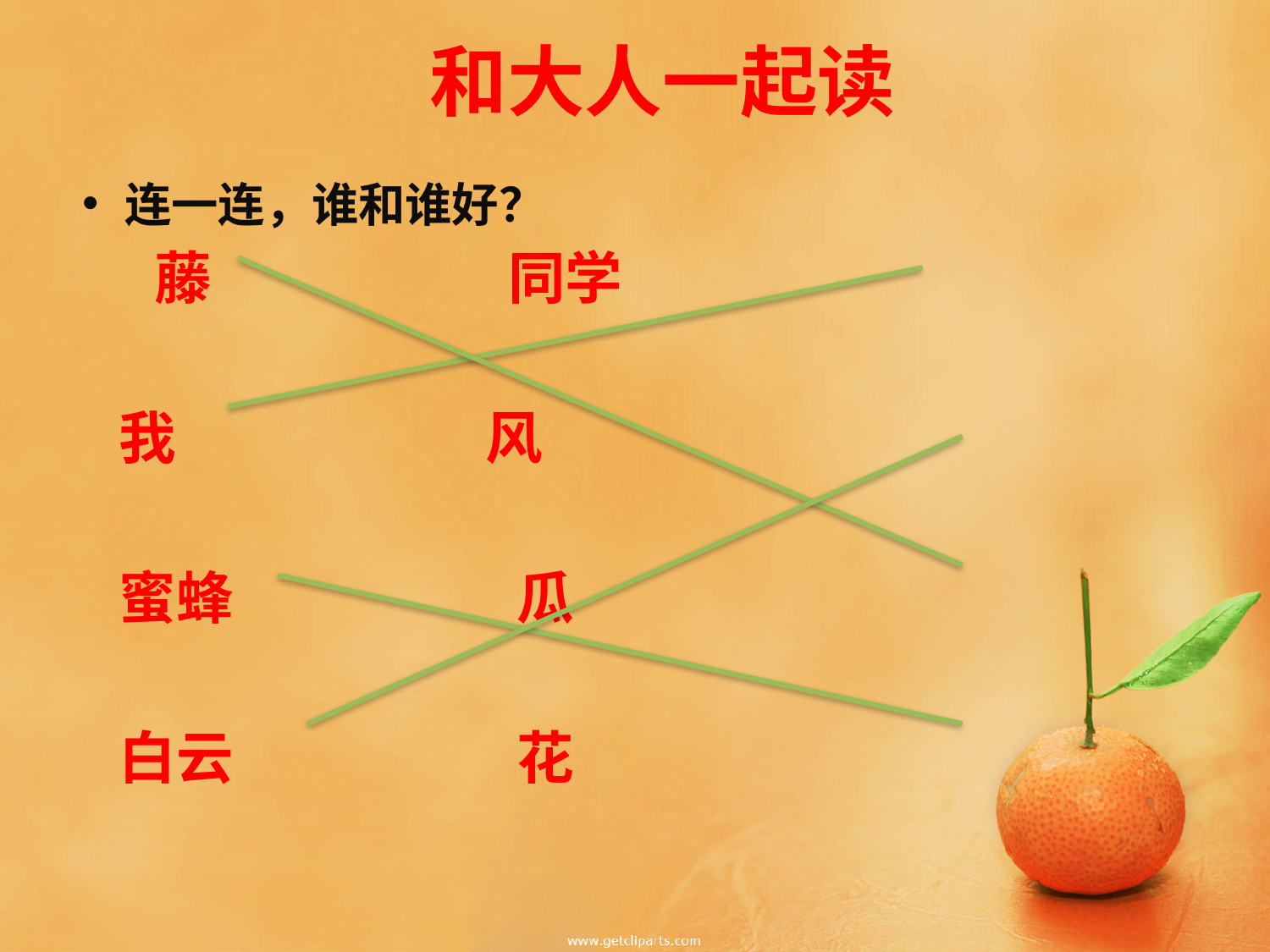

# 和大人一起读
连一连，谁和谁好？
      藤                       同学

  我                        风

  蜜蜂                      瓜

  白云                      花